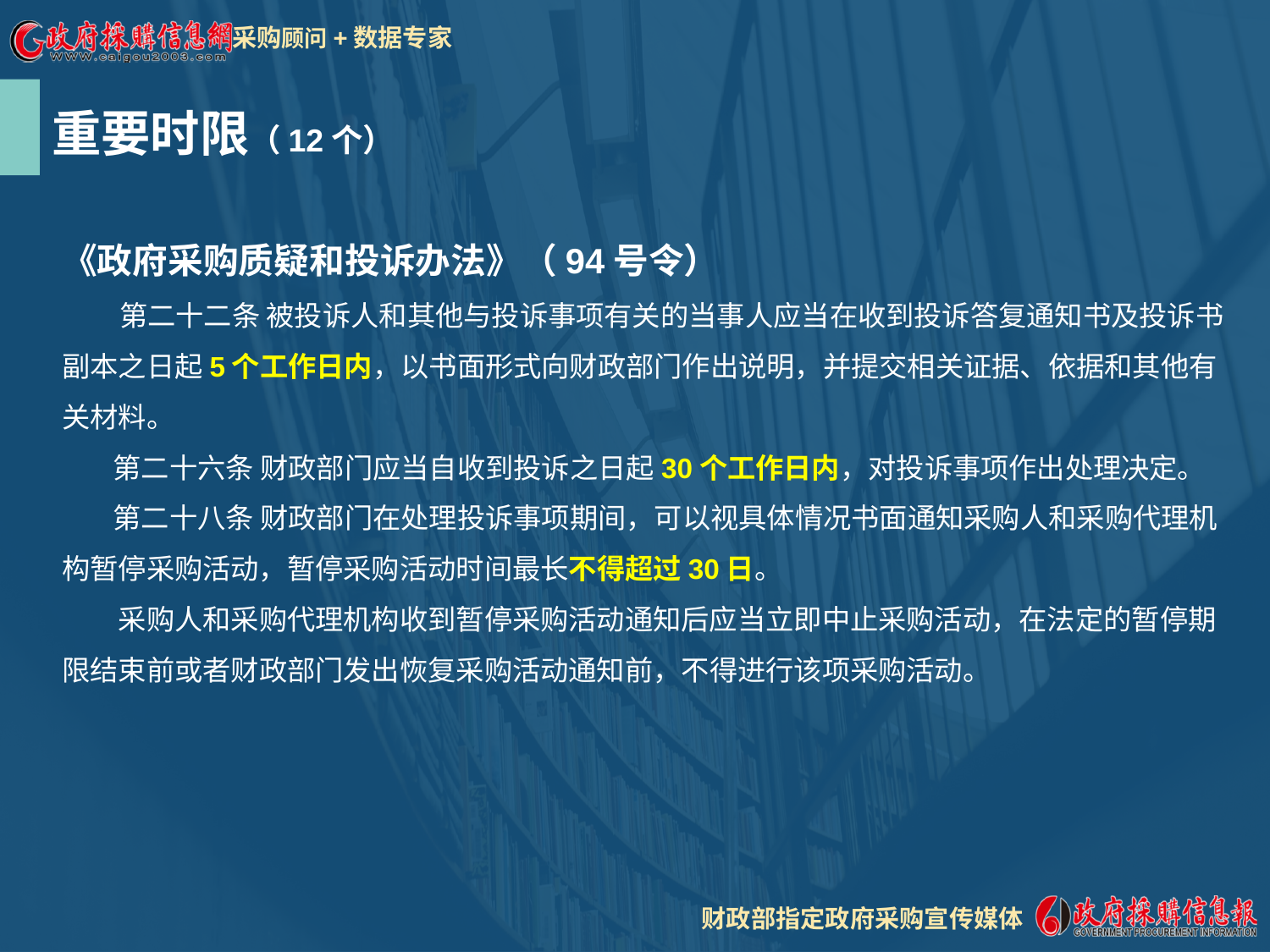

重要时限（12个）
《政府采购质疑和投诉办法》（94号令）
        第二十二条 被投诉人和其他与投诉事项有关的当事人应当在收到投诉答复通知书及投诉书副本之日起5个工作日内，以书面形式向财政部门作出说明，并提交相关证据、依据和其他有关材料。
       第二十六条 财政部门应当自收到投诉之日起30个工作日内，对投诉事项作出处理决定。
       第二十八条 财政部门在处理投诉事项期间，可以视具体情况书面通知采购人和采购代理机构暂停采购活动，暂停采购活动时间最长不得超过30日。
　　采购人和采购代理机构收到暂停采购活动通知后应当立即中止采购活动，在法定的暂停期限结束前或者财政部门发出恢复采购活动通知前，不得进行该项采购活动。